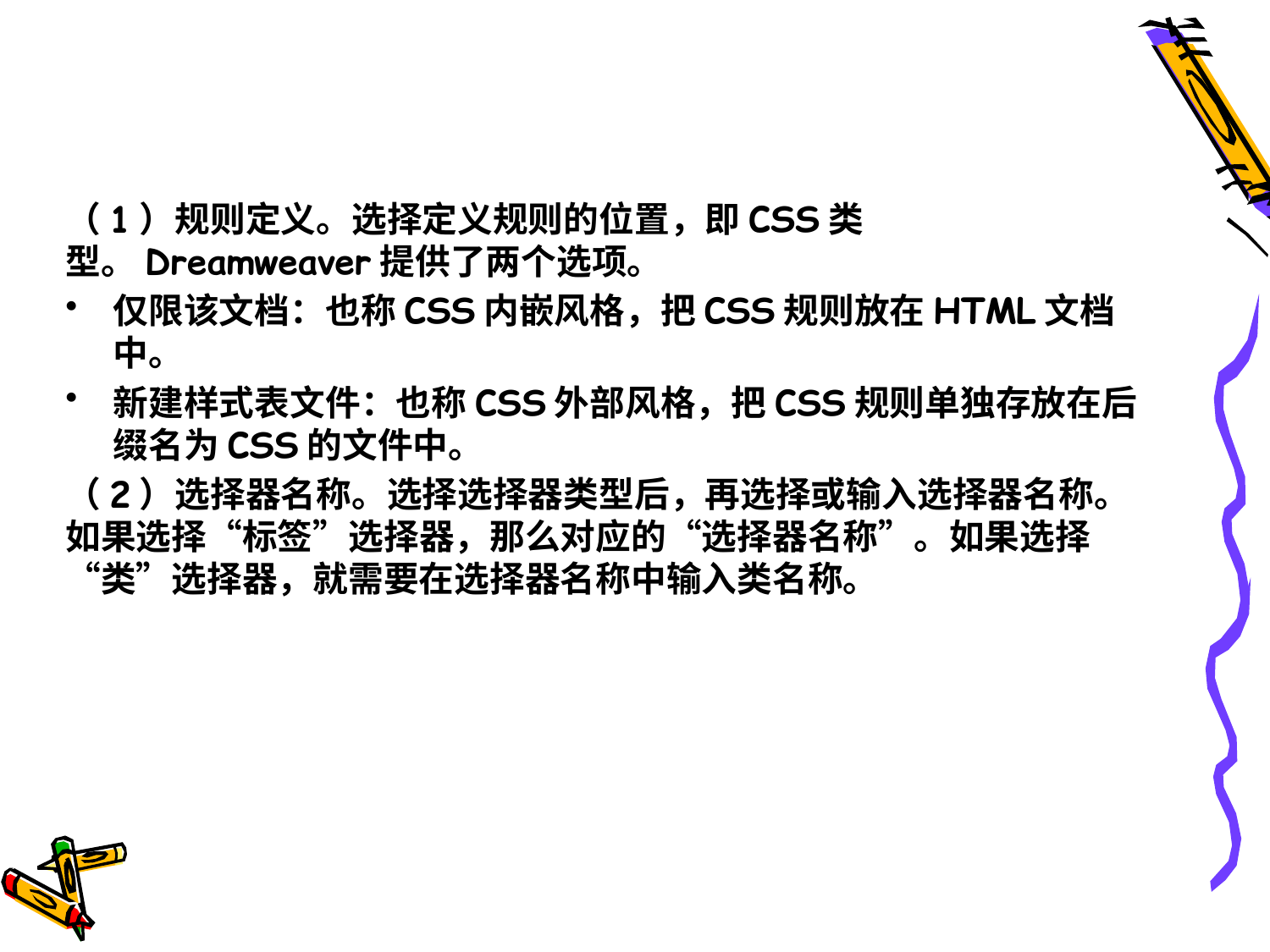

（1）规则定义。选择定义规则的位置，即CSS类型。Dreamweaver提供了两个选项。
仅限该文档：也称CSS内嵌风格，把CSS规则放在HTML文档中。
新建样式表文件：也称CSS外部风格，把CSS规则单独存放在后缀名为CSS的文件中。
（2）选择器名称。选择选择器类型后，再选择或输入选择器名称。如果选择“标签”选择器，那么对应的“选择器名称”。如果选择“类”选择器，就需要在选择器名称中输入类名称。